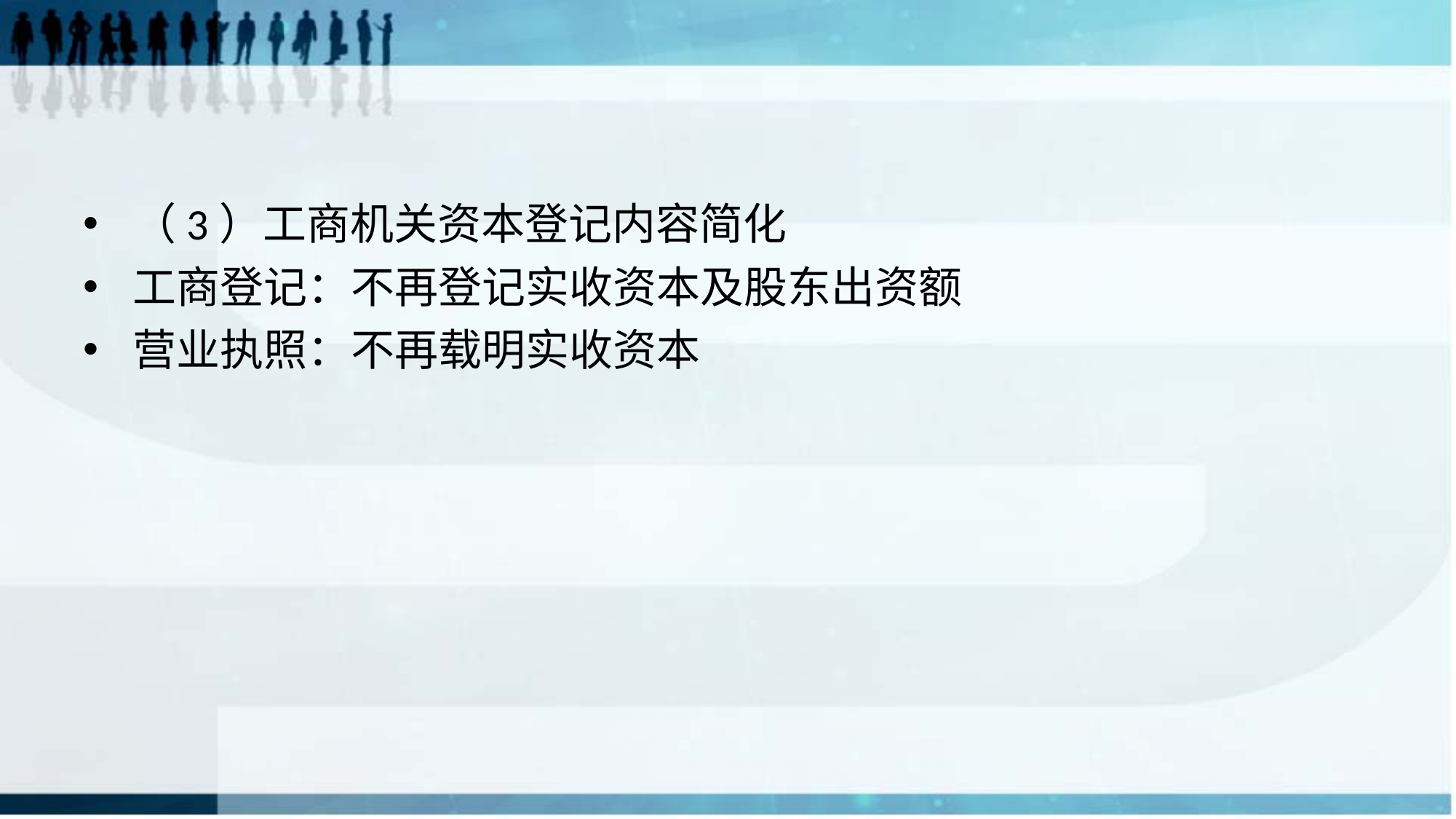

#
（3）工商机关资本登记内容简化
工商登记：不再登记实收资本及股东出资额
营业执照：不再载明实收资本